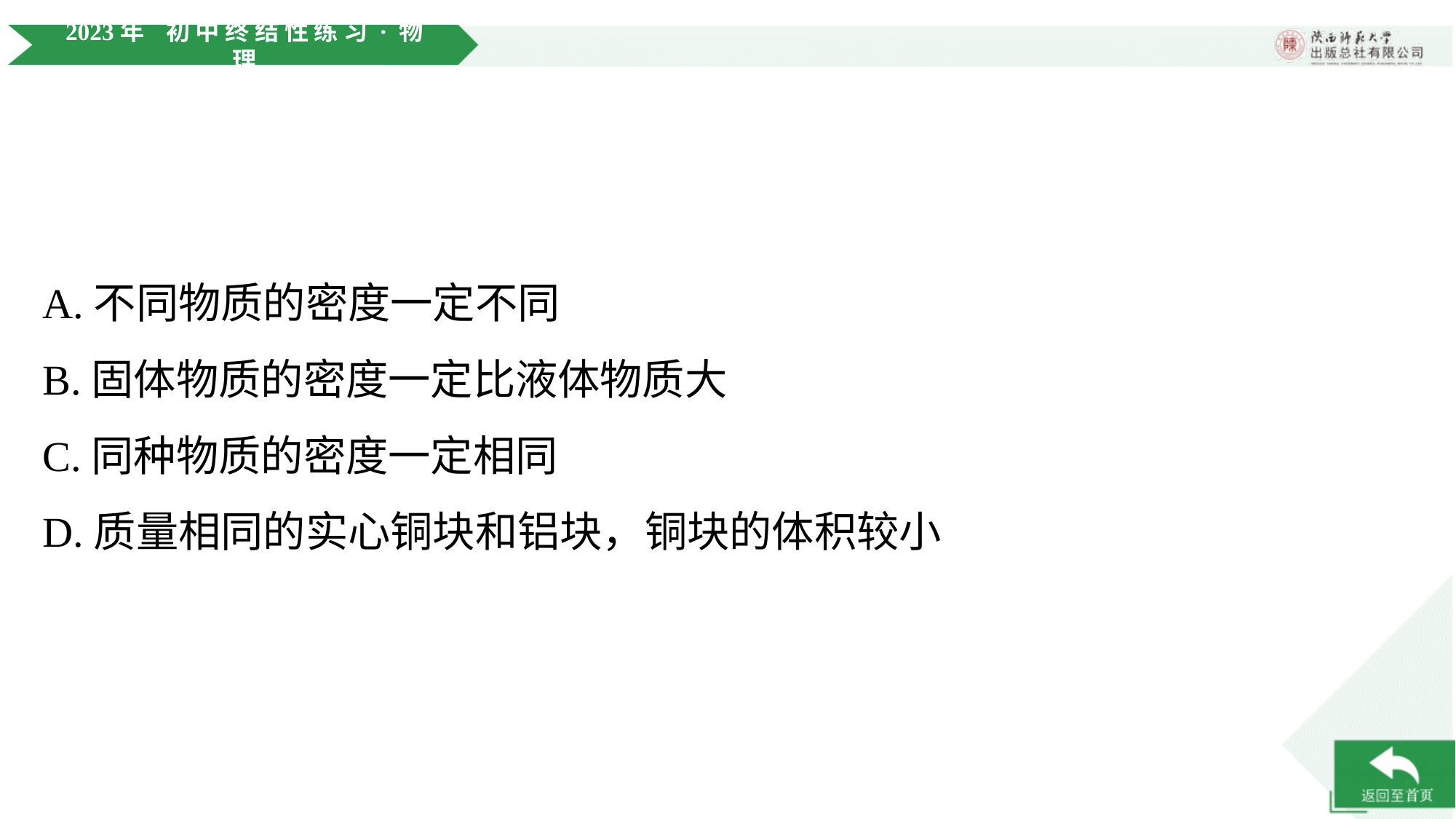

A.不同物质的密度一定不同
B.固体物质的密度一定比液体物质大
C.同种物质的密度一定相同
D.质量相同的实心铜块和铝块，铜块的体积较小